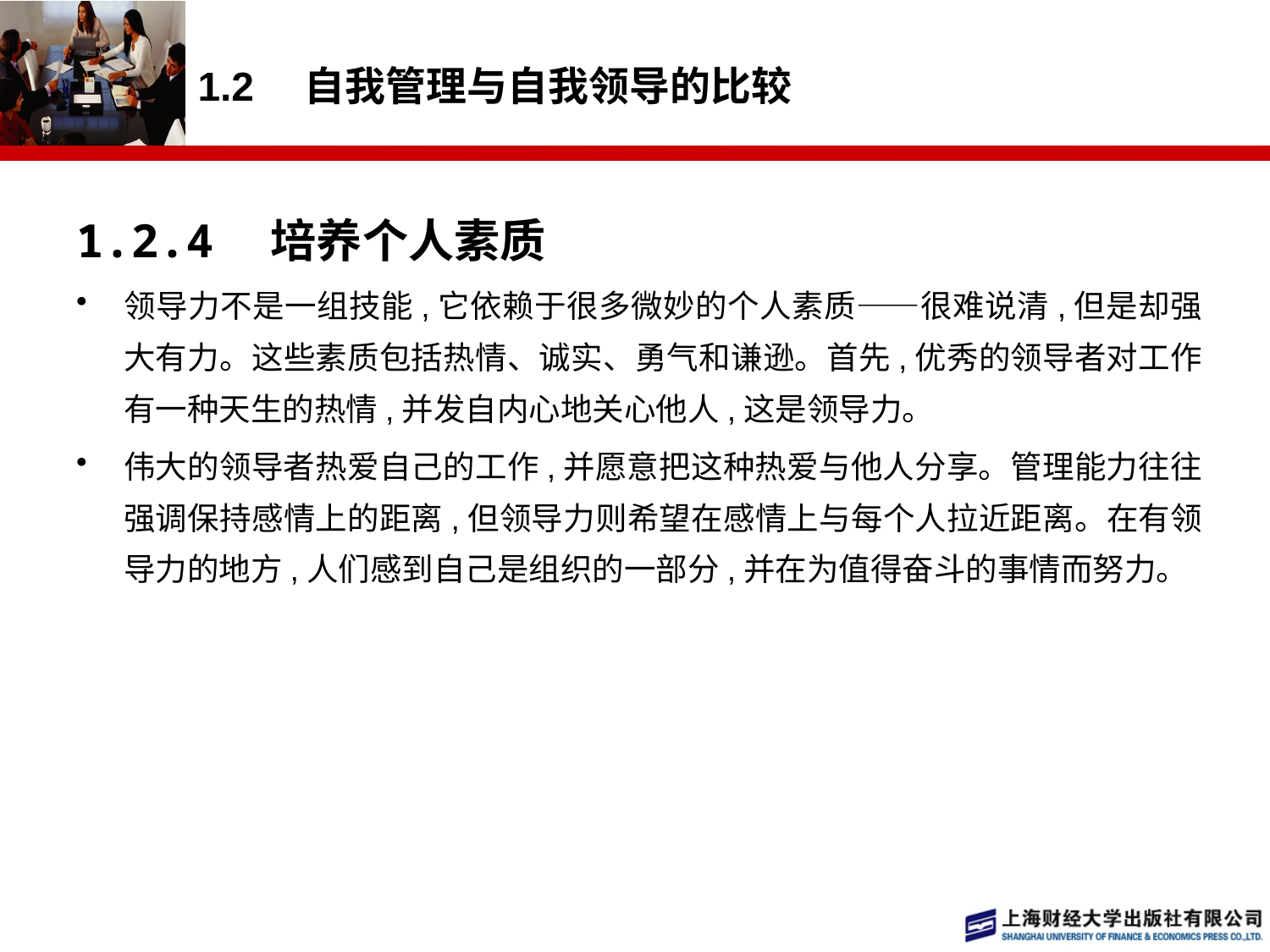

# 1.2　自我管理与自我领导的比较
1.2.4　培养个人素质
领导力不是一组技能,它依赖于很多微妙的个人素质——很难说清,但是却强大有力。这些素质包括热情、诚实、勇气和谦逊。首先,优秀的领导者对工作有一种天生的热情,并发自内心地关心他人,这是领导力。
伟大的领导者热爱自己的工作,并愿意把这种热爱与他人分享。管理能力往往强调保持感情上的距离,但领导力则希望在感情上与每个人拉近距离。在有领导力的地方,人们感到自己是组织的一部分,并在为值得奋斗的事情而努力。